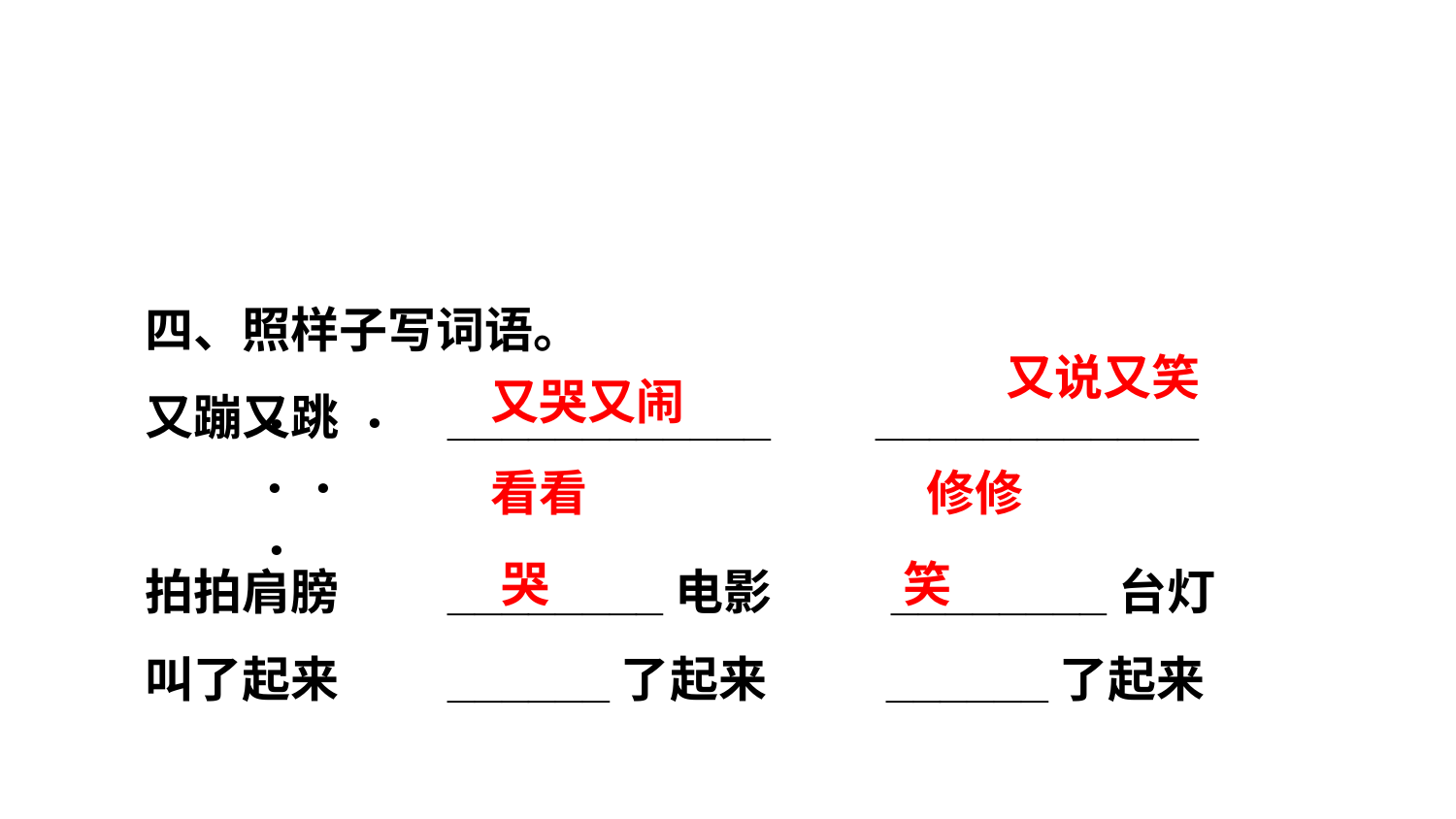

四、照样子写词语。
又蹦又跳　　____________　   ____________
拍拍肩膀　　________电影　　 ________台灯
叫了起来　　______了起来　　 ______了起来
又说又笑
．
．
又哭又闹
．．
看看
修修
．
哭
笑